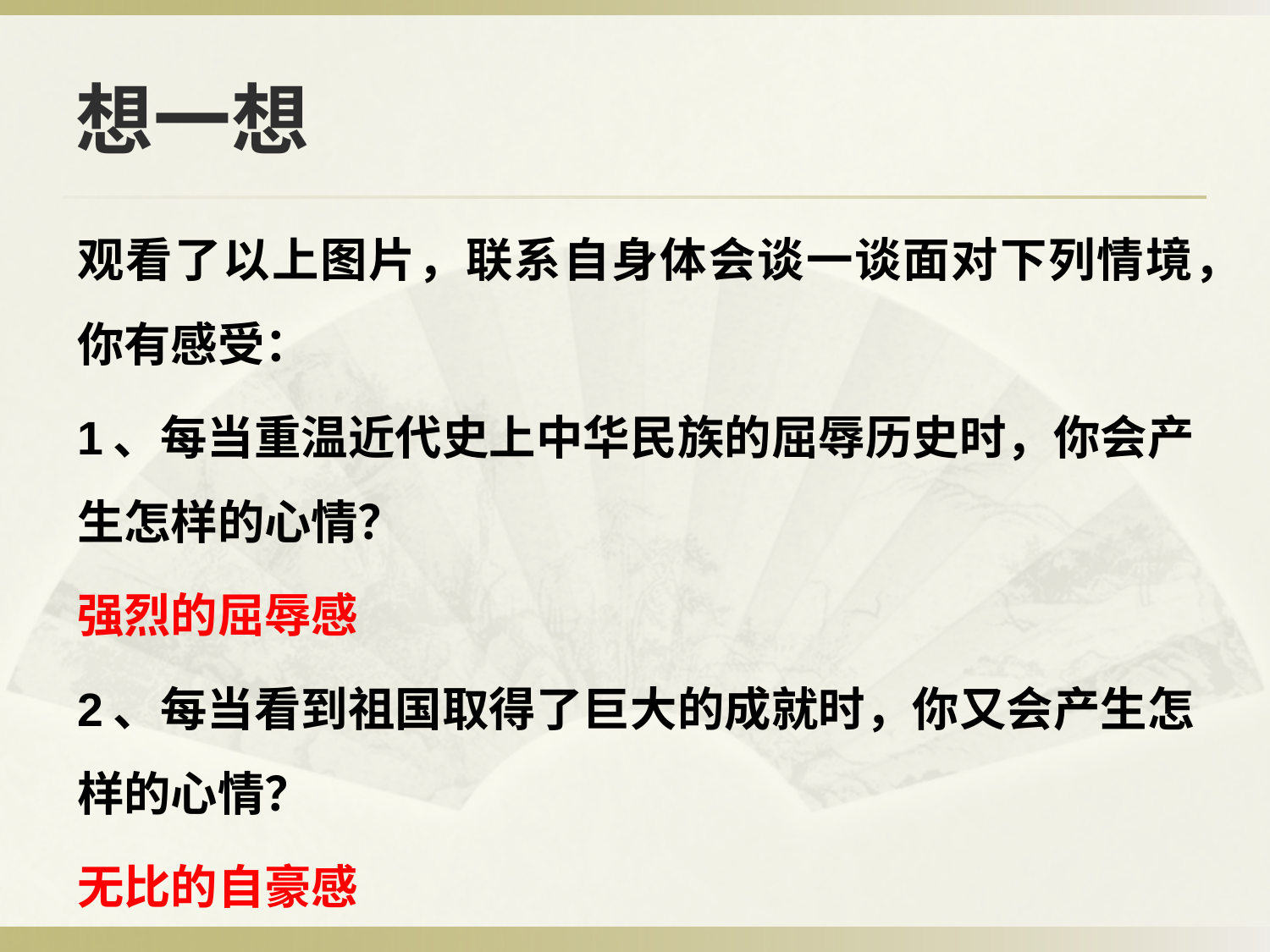

# 想一想
观看了以上图片，联系自身体会谈一谈面对下列情境，你有感受：
1、每当重温近代史上中华民族的屈辱历史时，你会产生怎样的心情？
强烈的屈辱感
2、每当看到祖国取得了巨大的成就时，你又会产生怎样的心情？
无比的自豪感